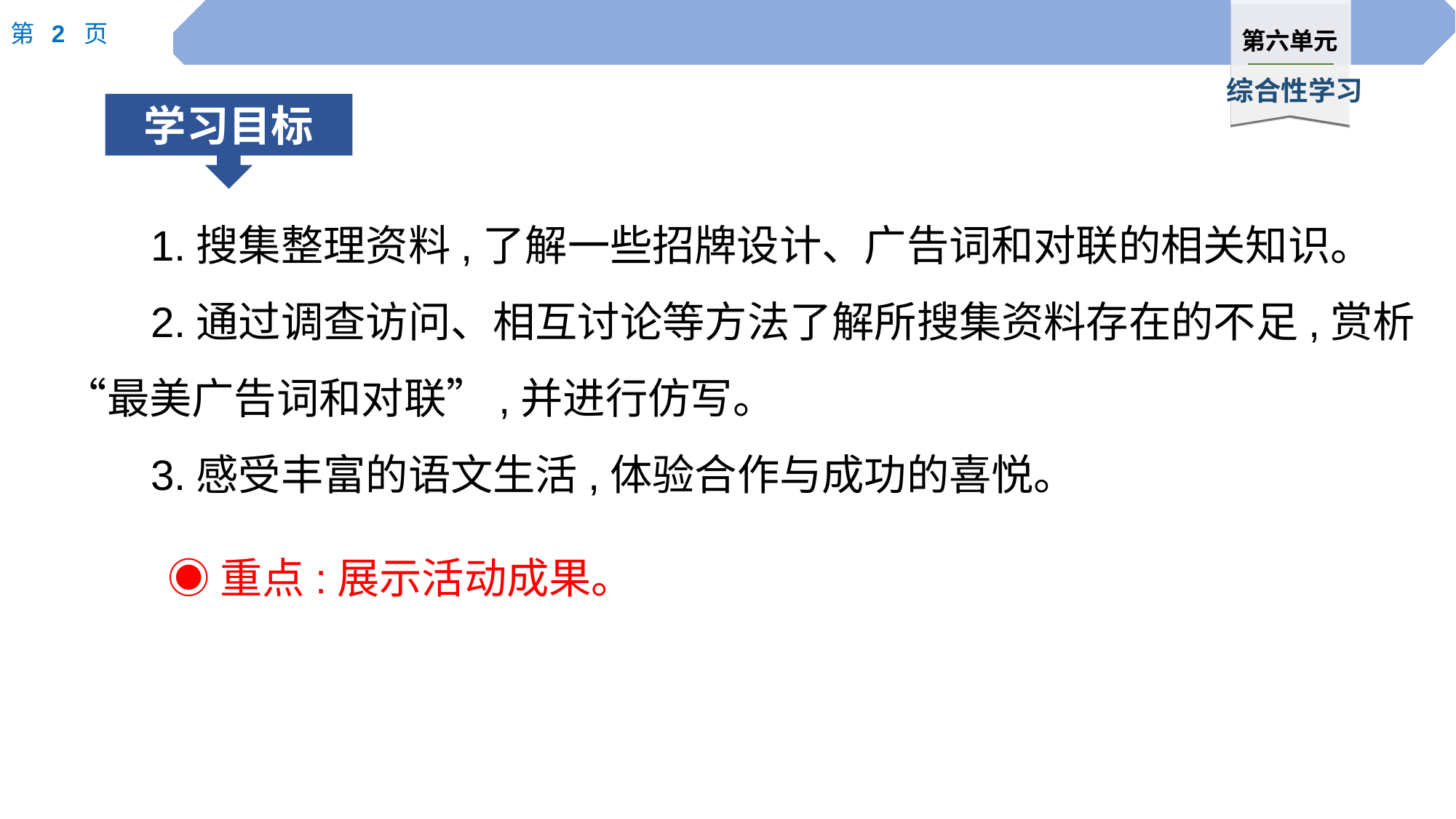

1.搜集整理资料,了解一些招牌设计、广告词和对联的相关知识。
2.通过调查访问、相互讨论等方法了解所搜集资料存在的不足,赏析“最美广告词和对联”,并进行仿写。
3.感受丰富的语文生活,体验合作与成功的喜悦。
◉重点:展示活动成果。